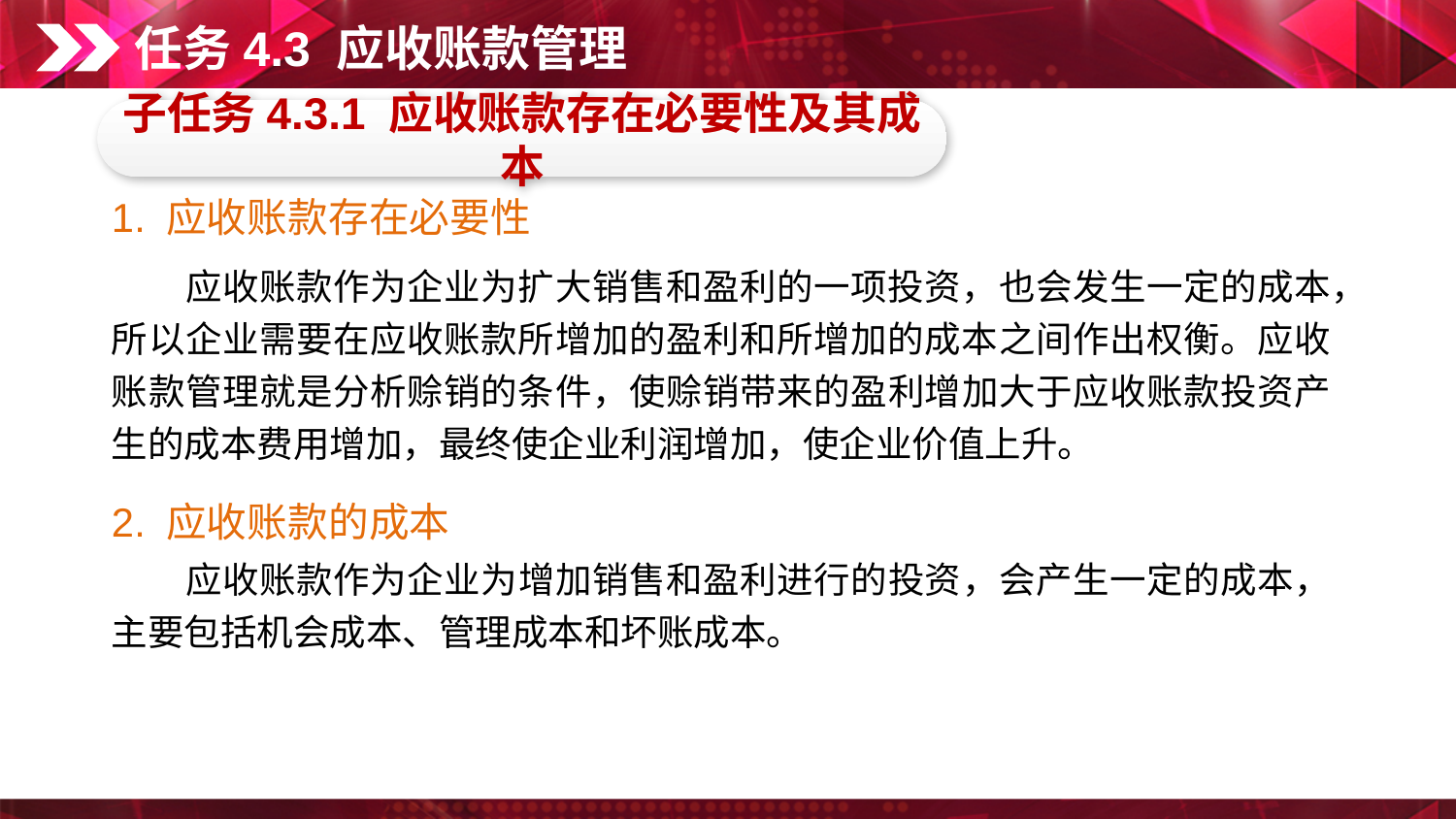

任务4.3 应收账款管理

子任务4.3.1 应收账款存在必要性及其成本
1. 应收账款存在必要性
　　应收账款作为企业为扩大销售和盈利的一项投资，也会发生一定的成本，所以企业需要在应收账款所增加的盈利和所增加的成本之间作出权衡。应收账款管理就是分析赊销的条件，使赊销带来的盈利增加大于应收账款投资产生的成本费用增加，最终使企业利润增加，使企业价值上升。
2. 应收账款的成本
　　应收账款作为企业为增加销售和盈利进行的投资，会产生一定的成本，主要包括机会成本、管理成本和坏账成本。